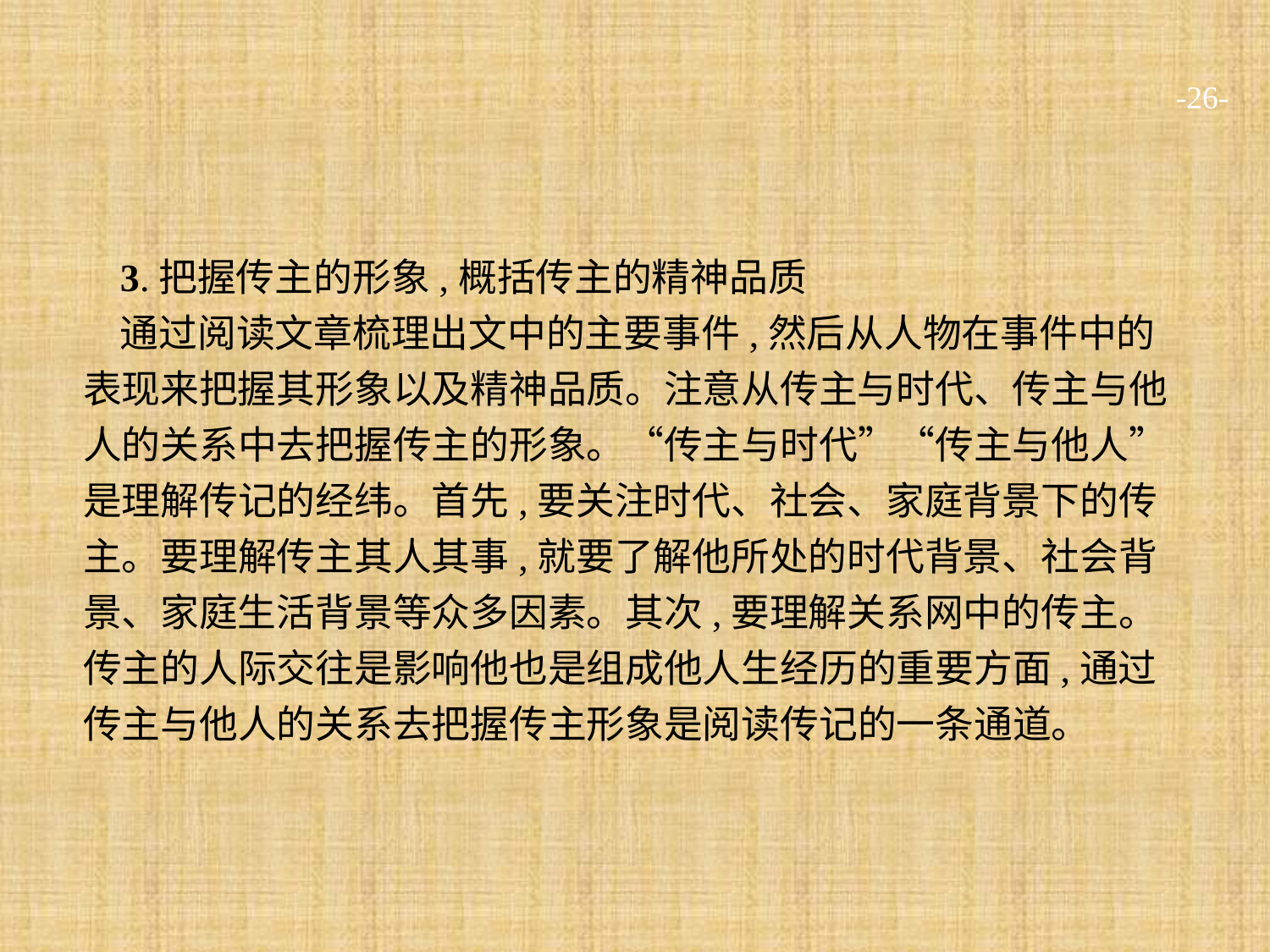

-26-
3.把握传主的形象,概括传主的精神品质
通过阅读文章梳理出文中的主要事件,然后从人物在事件中的表现来把握其形象以及精神品质。注意从传主与时代、传主与他人的关系中去把握传主的形象。“传主与时代”“传主与他人”是理解传记的经纬。首先,要关注时代、社会、家庭背景下的传主。要理解传主其人其事,就要了解他所处的时代背景、社会背景、家庭生活背景等众多因素。其次,要理解关系网中的传主。传主的人际交往是影响他也是组成他人生经历的重要方面,通过传主与他人的关系去把握传主形象是阅读传记的一条通道。